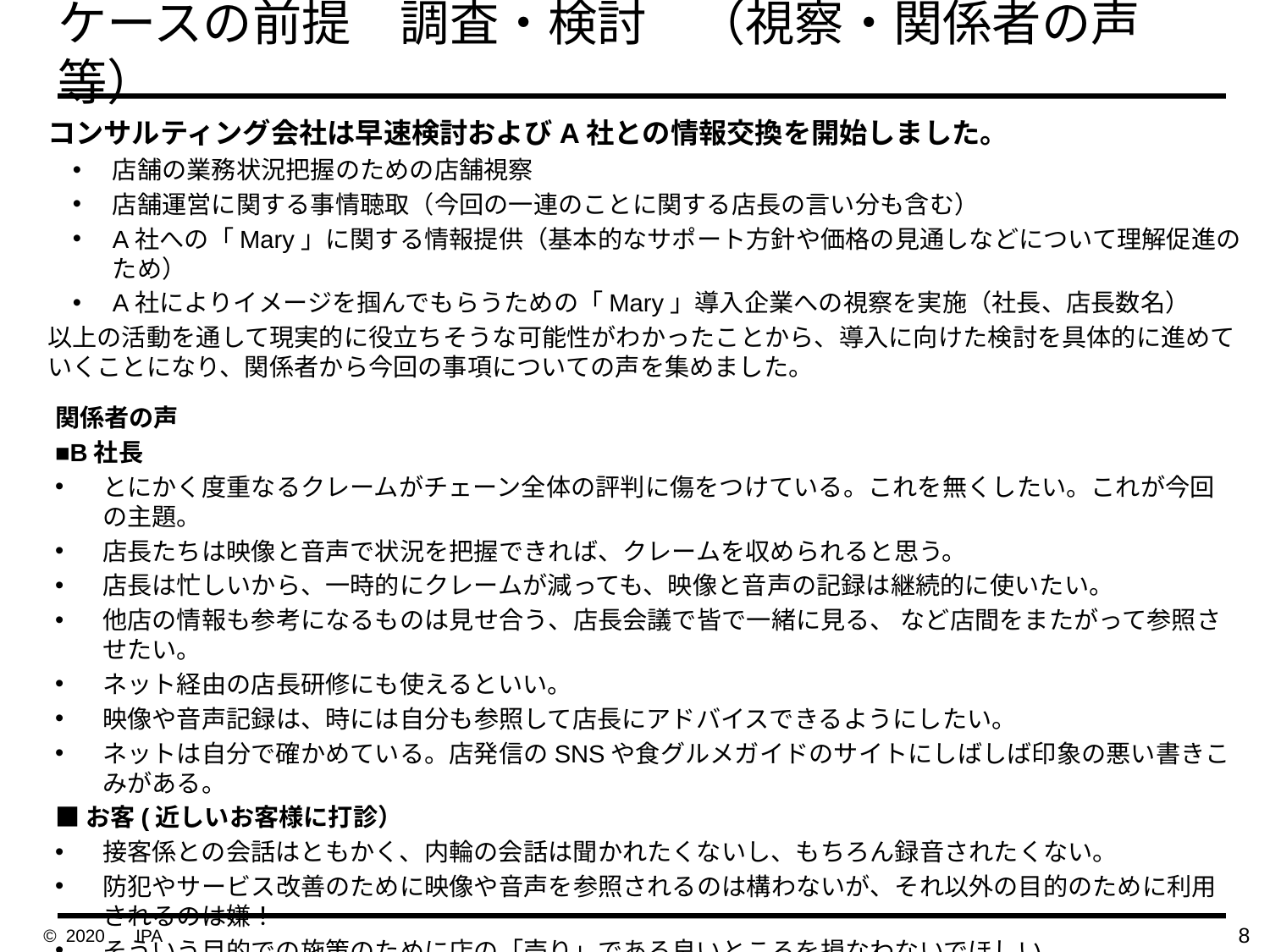

# ケースの前提　調査・検討　（視察・関係者の声等）
コンサルティング会社は早速検討およびA社との情報交換を開始しました。
店舗の業務状況把握のための店舗視察
店舗運営に関する事情聴取（今回の一連のことに関する店長の言い分も含む）
A社への「Mary」に関する情報提供（基本的なサポート方針や価格の見通しなどについて理解促進のため）
A社によりイメージを掴んでもらうための「Mary」導入企業への視察を実施（社長、店長数名）
以上の活動を通して現実的に役立ちそうな可能性がわかったことから、導入に向けた検討を具体的に進めていくことになり、関係者から今回の事項についての声を集めました。
関係者の声
■B社長
とにかく度重なるクレームがチェーン全体の評判に傷をつけている。これを無くしたい。これが今回の主題。
店長たちは映像と音声で状況を把握できれば、クレームを収められると思う。
店長は忙しいから、一時的にクレームが減っても、映像と音声の記録は継続的に使いたい。
他店の情報も参考になるものは見せ合う、店長会議で皆で一緒に見る、 など店間をまたがって参照させたい。
ネット経由の店長研修にも使えるといい。
映像や音声記録は、時には自分も参照して店長にアドバイスできるようにしたい。
ネットは自分で確かめている。店発信のSNSや食グルメガイドのサイトにしばしば印象の悪い書きこみがある。
■お客(近しいお客様に打診）
接客係との会話はともかく、内輪の会話は聞かれたくないし、もちろん録音されたくない。
防犯やサービス改善のために映像や音声を参照されるのは構わないが、それ以外の目的のために利用されるのは嫌！
そういう目的での施策のために店の「売り」である良いところを損なわないでほしい。